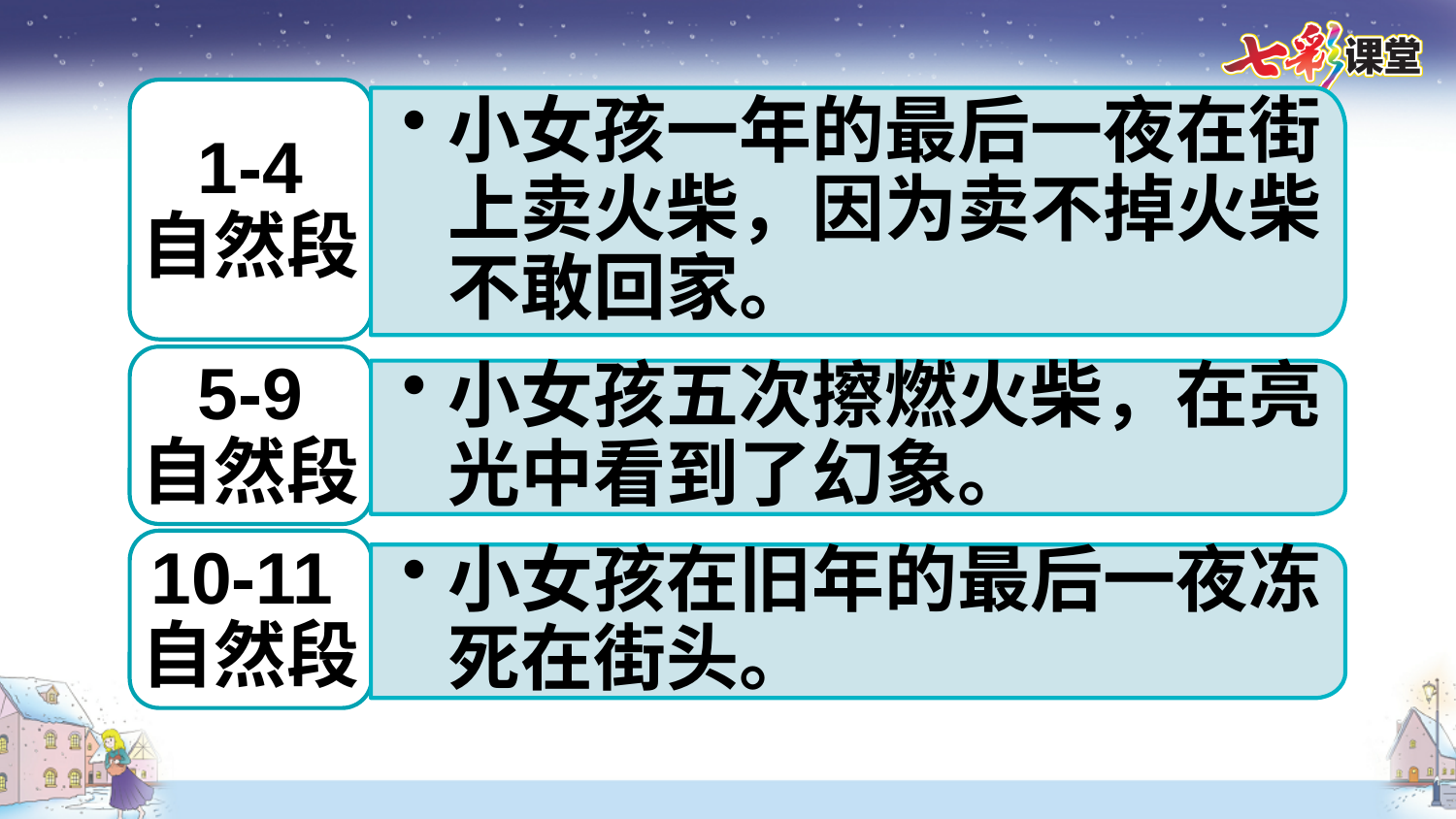

1-4
自然段
小女孩一年的最后一夜在街上卖火柴，因为卖不掉火柴不敢回家。
5-9
自然段
小女孩五次擦燃火柴，在亮光中看到了幻象。
10-11自然段
小女孩在旧年的最后一夜冻死在街头。